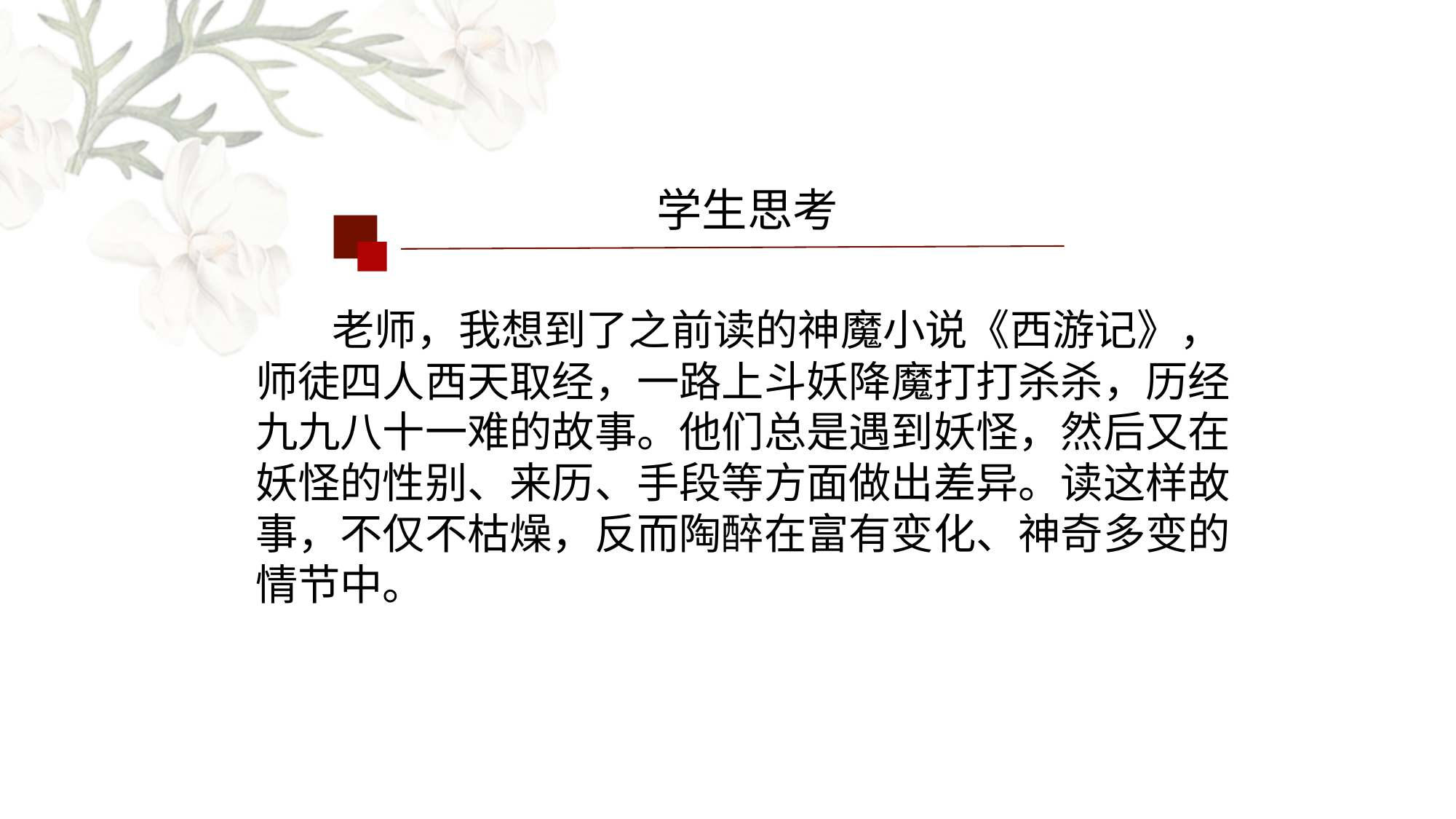

学生思考

       老师，我想到了之前读的神魔小说《西游记》，师徒四人西天取经，一路上斗妖降魔打打杀杀，历经九九八十一难的故事。他们总是遇到妖怪，然后又在妖怪的性别、来历、手段等方面做出差异。读这样故事，不仅不枯燥，反而陶醉在富有变化、神奇多变的情节中。